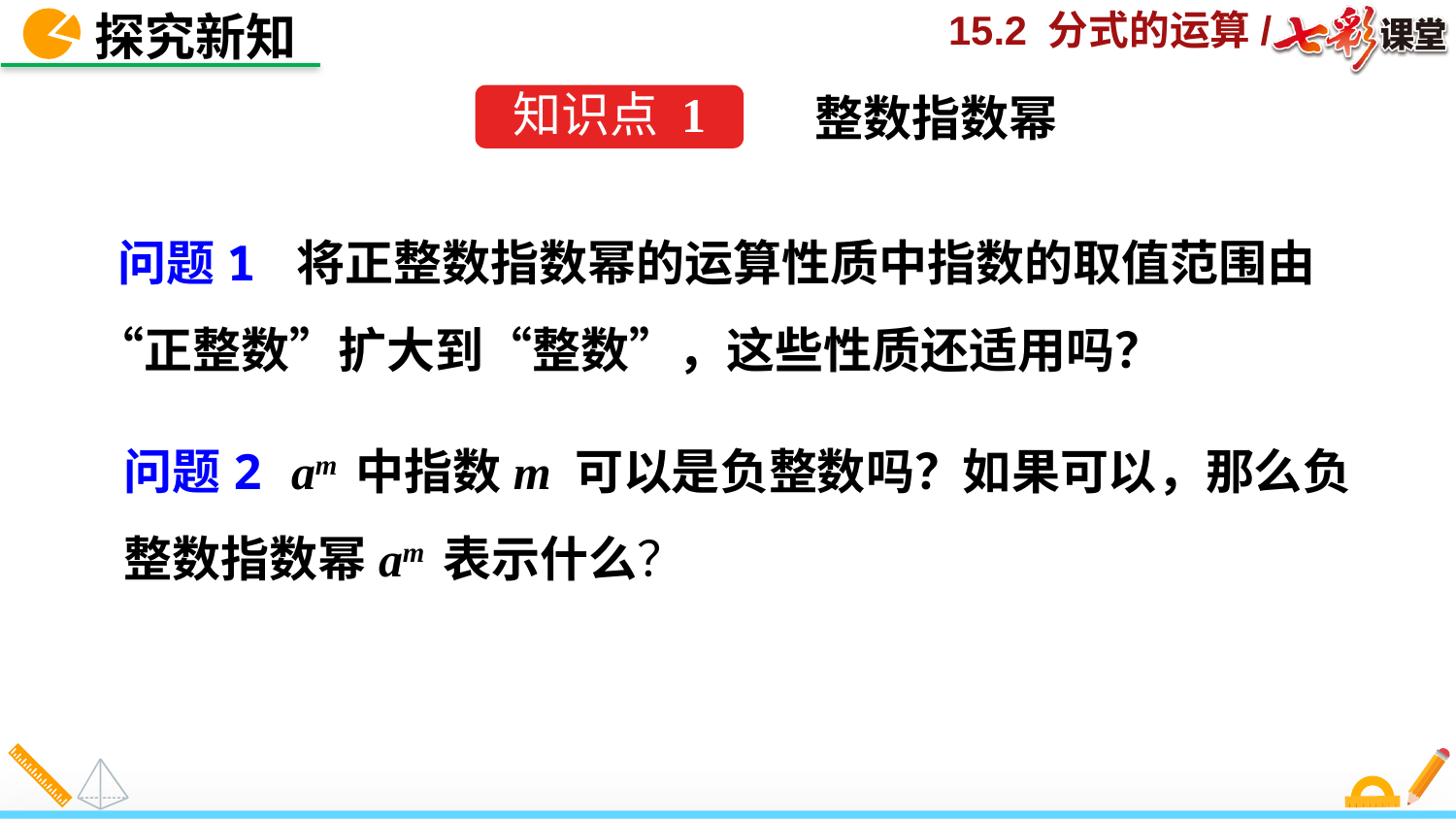

探究新知

整数指数幂

知识点 1
 问题1 将正整数指数幂的运算性质中指数的取值范围由“正整数”扩大到“整数”，这些性质还适用吗？
问题2 am 中指数m 可以是负整数吗？如果可以，那么负整数指数幂am 表示什么？